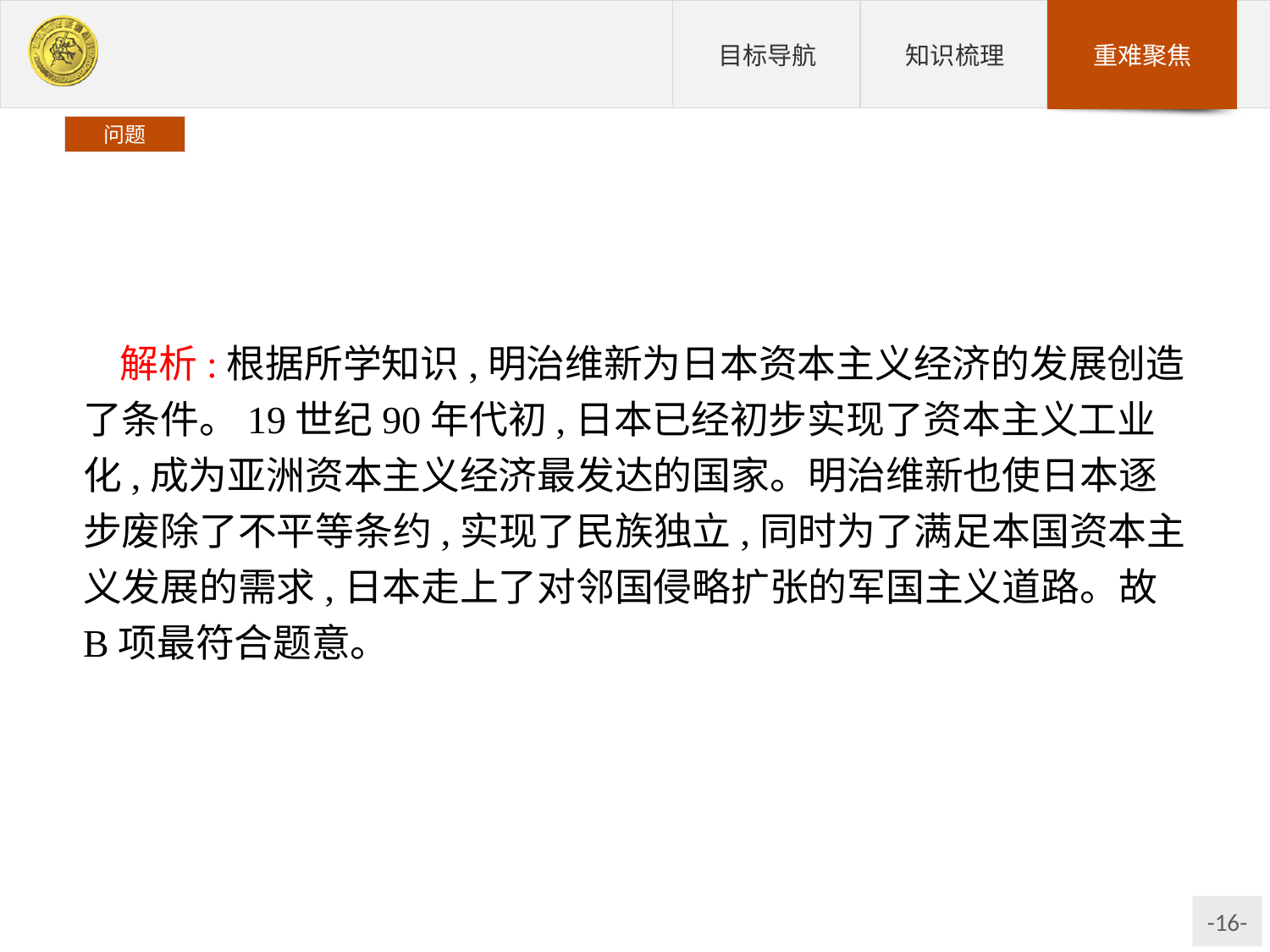

问题
解析:根据所学知识,明治维新为日本资本主义经济的发展创造了条件。19世纪90年代初,日本已经初步实现了资本主义工业化,成为亚洲资本主义经济最发达的国家。明治维新也使日本逐步废除了不平等条约,实现了民族独立,同时为了满足本国资本主义发展的需求,日本走上了对邻国侵略扩张的军国主义道路。故B项最符合题意。
答案:B